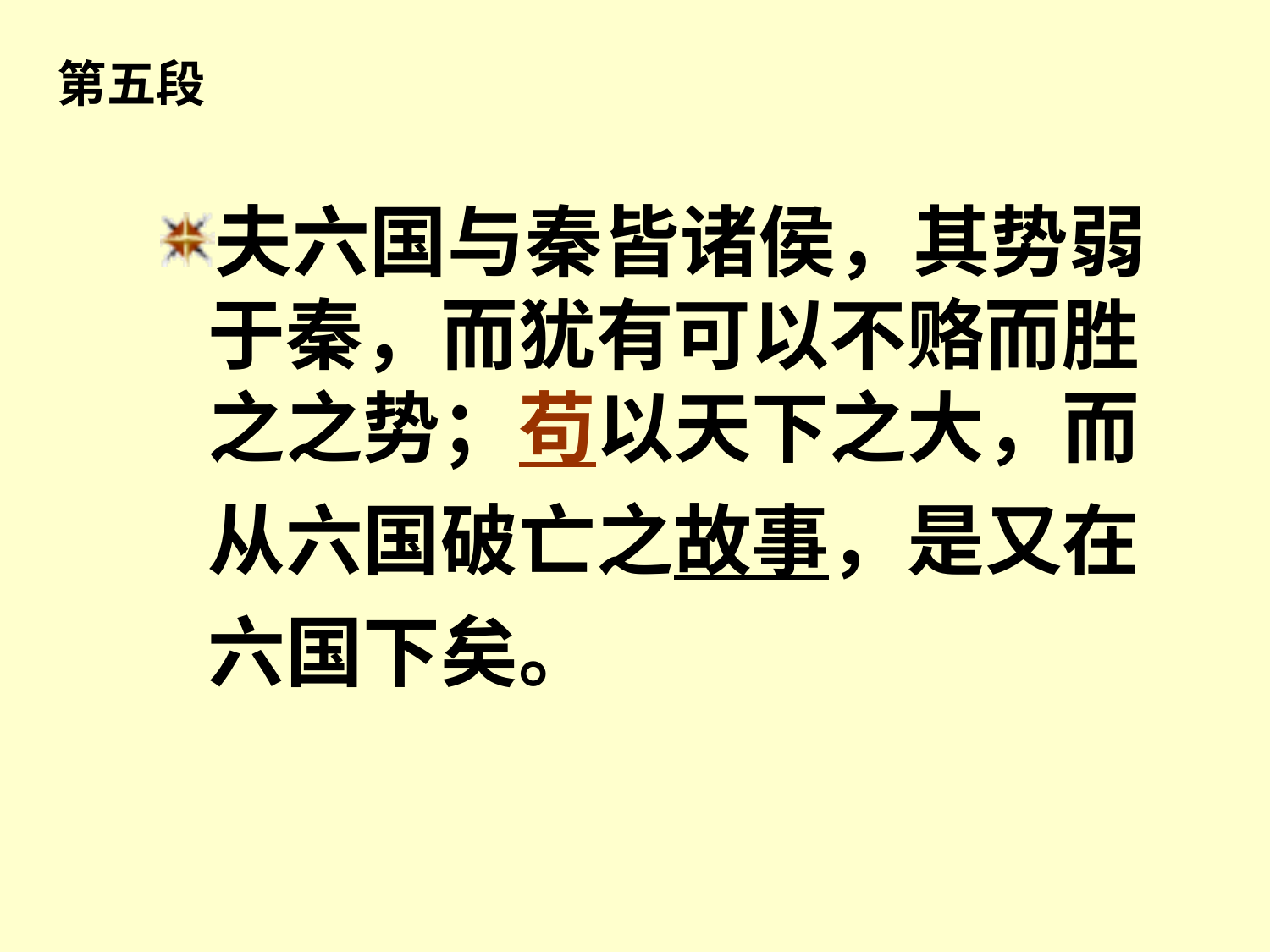

第五段
夫六国与秦皆诸侯，其势弱于秦，而犹有可以不赂而胜之之势；苟以天下之大，而从六国破亡之故事，是又在六国下矣。